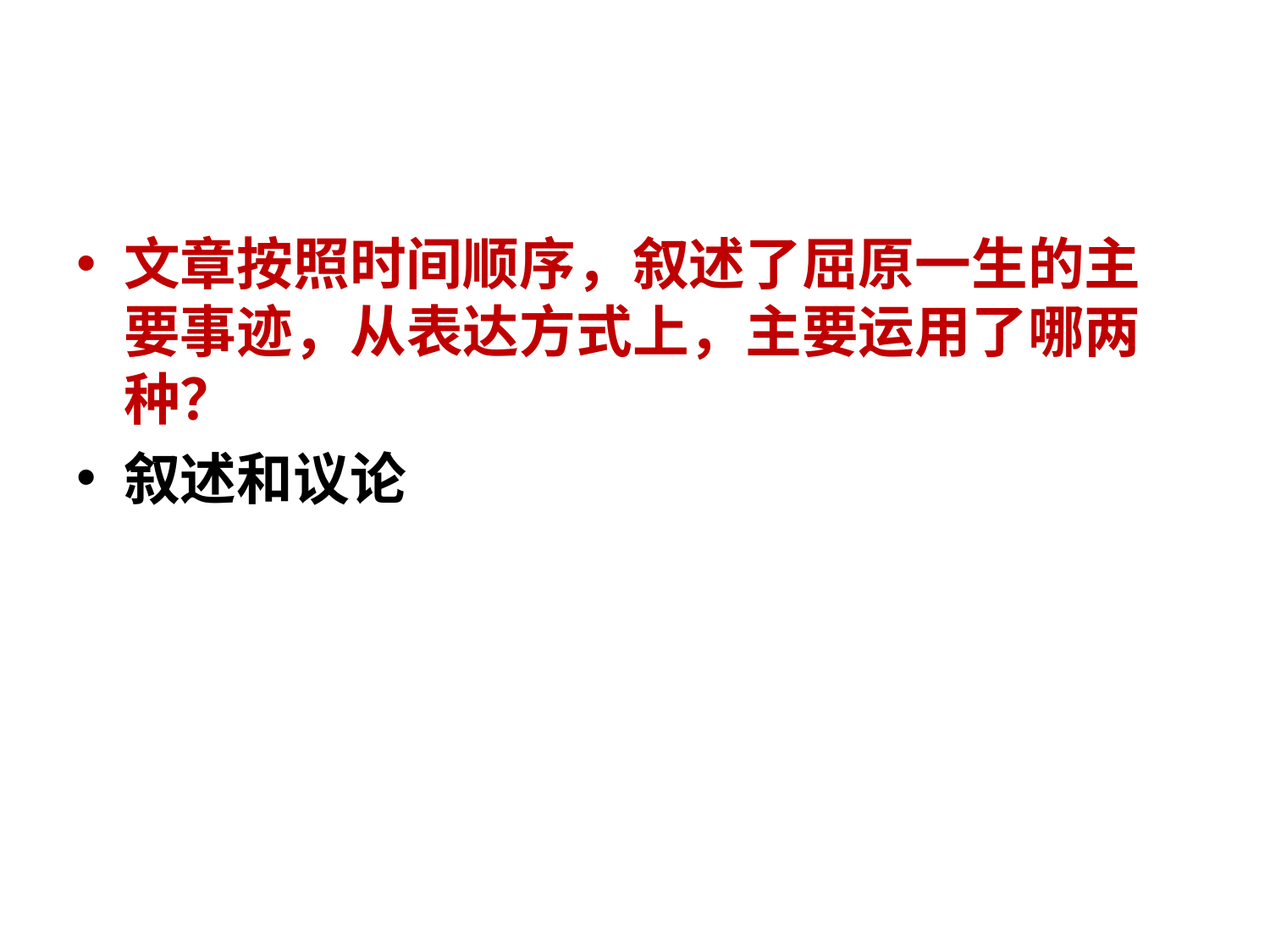

#
文章按照时间顺序，叙述了屈原一生的主要事迹，从表达方式上，主要运用了哪两种？
叙述和议论